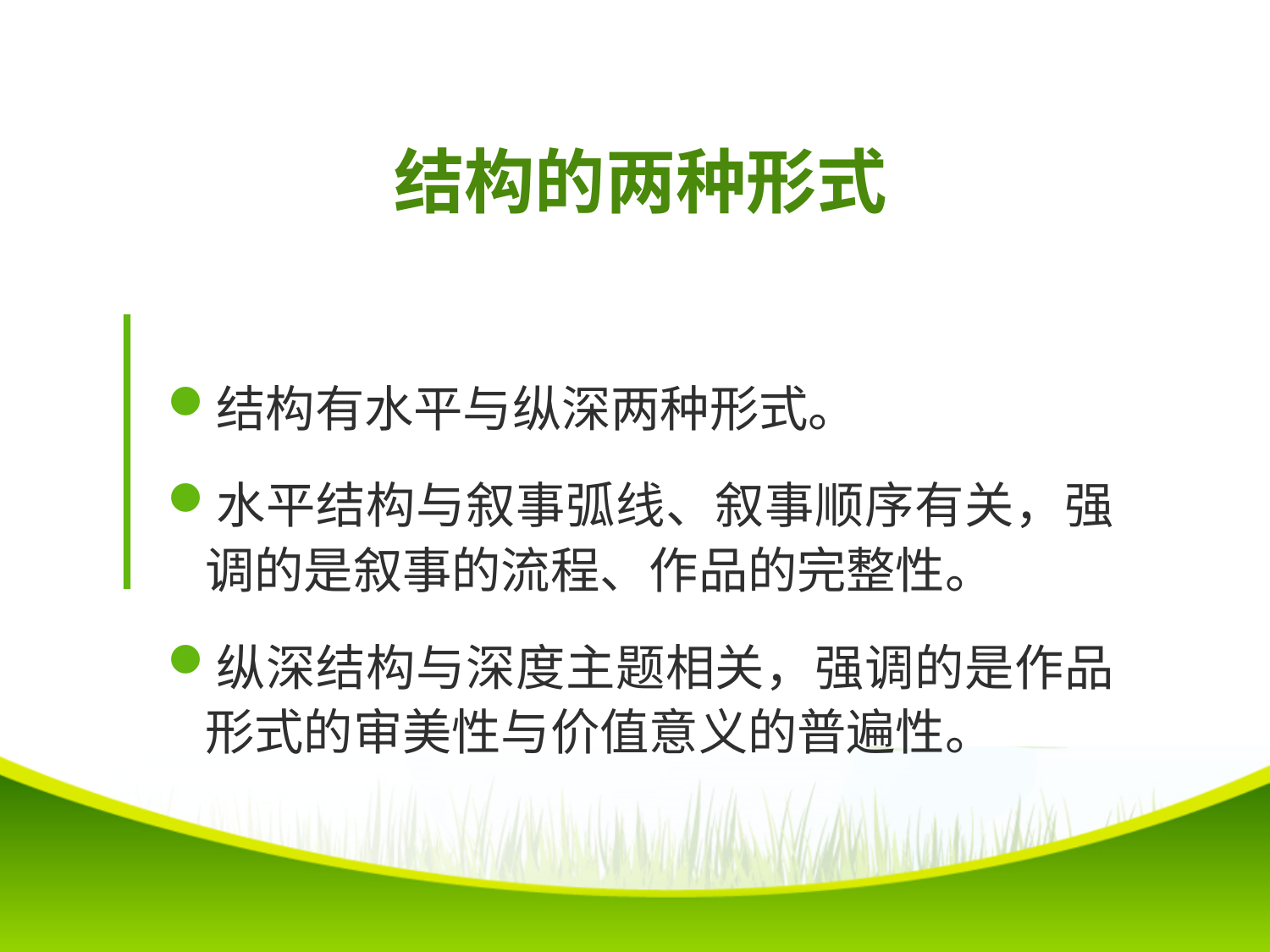

# 结构的两种形式

结构有水平与纵深两种形式。
水平结构与叙事弧线、叙事顺序有关，强调的是叙事的流程、作品的完整性。
纵深结构与深度主题相关，强调的是作品形式的审美性与价值意义的普遍性。